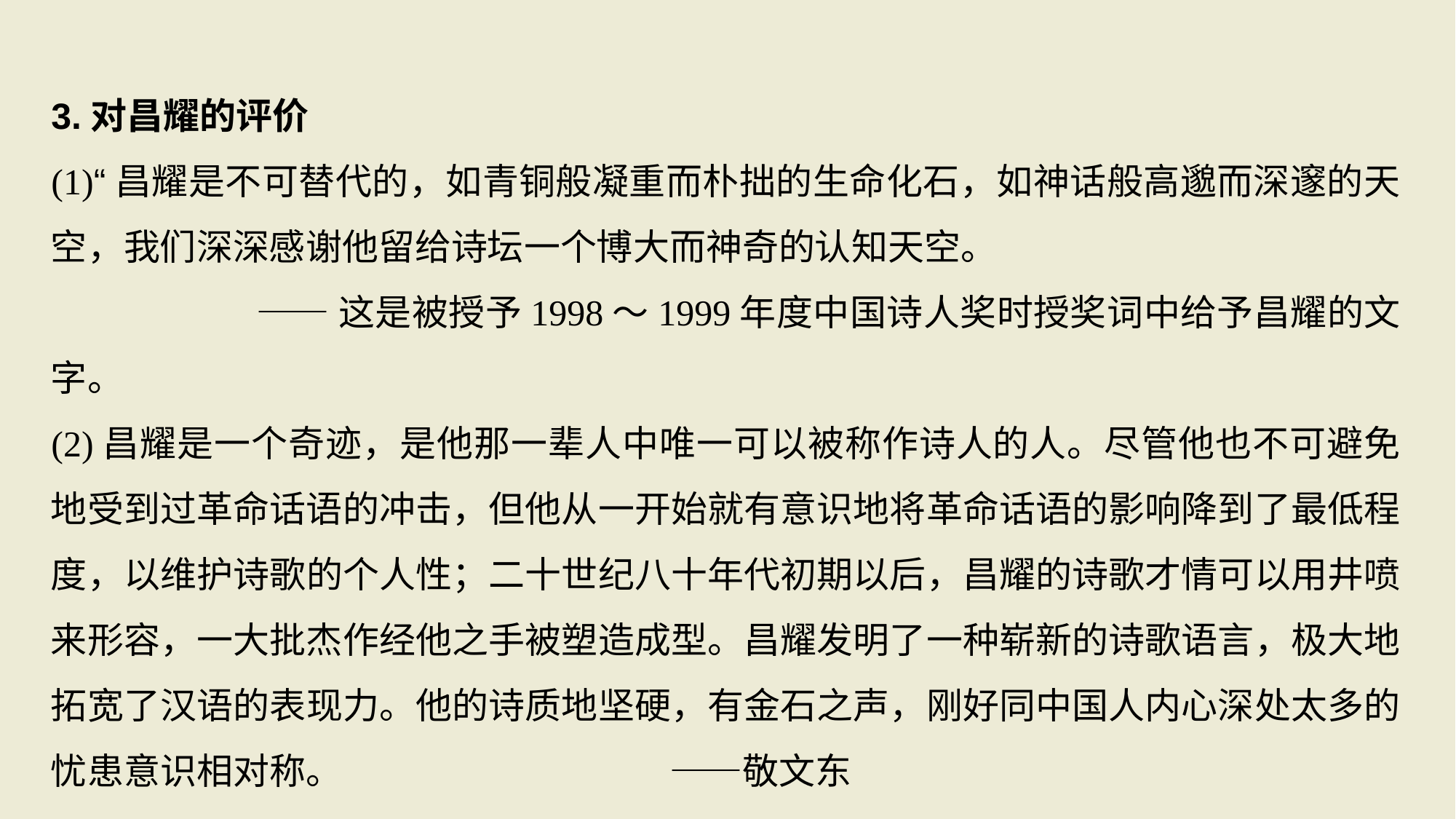

3.对昌耀的评价
(1)“昌耀是不可替代的，如青铜般凝重而朴拙的生命化石，如神话般高邈而深邃的天空，我们深深感谢他留给诗坛一个博大而神奇的认知天空。
                        ——这是被授予1998～1999年度中国诗人奖时授奖词中给予昌耀的文字。
(2)昌耀是一个奇迹，是他那一辈人中唯一可以被称作诗人的人。尽管他也不可避免地受到过革命话语的冲击，但他从一开始就有意识地将革命话语的影响降到了最低程度，以维护诗歌的个人性；二十世纪八十年代初期以后，昌耀的诗歌才情可以用井喷来形容，一大批杰作经他之手被塑造成型。昌耀发明了一种崭新的诗歌语言，极大地拓宽了汉语的表现力。他的诗质地坚硬，有金石之声，刚好同中国人内心深处太多的忧患意识相对称。                                        ——敬文东